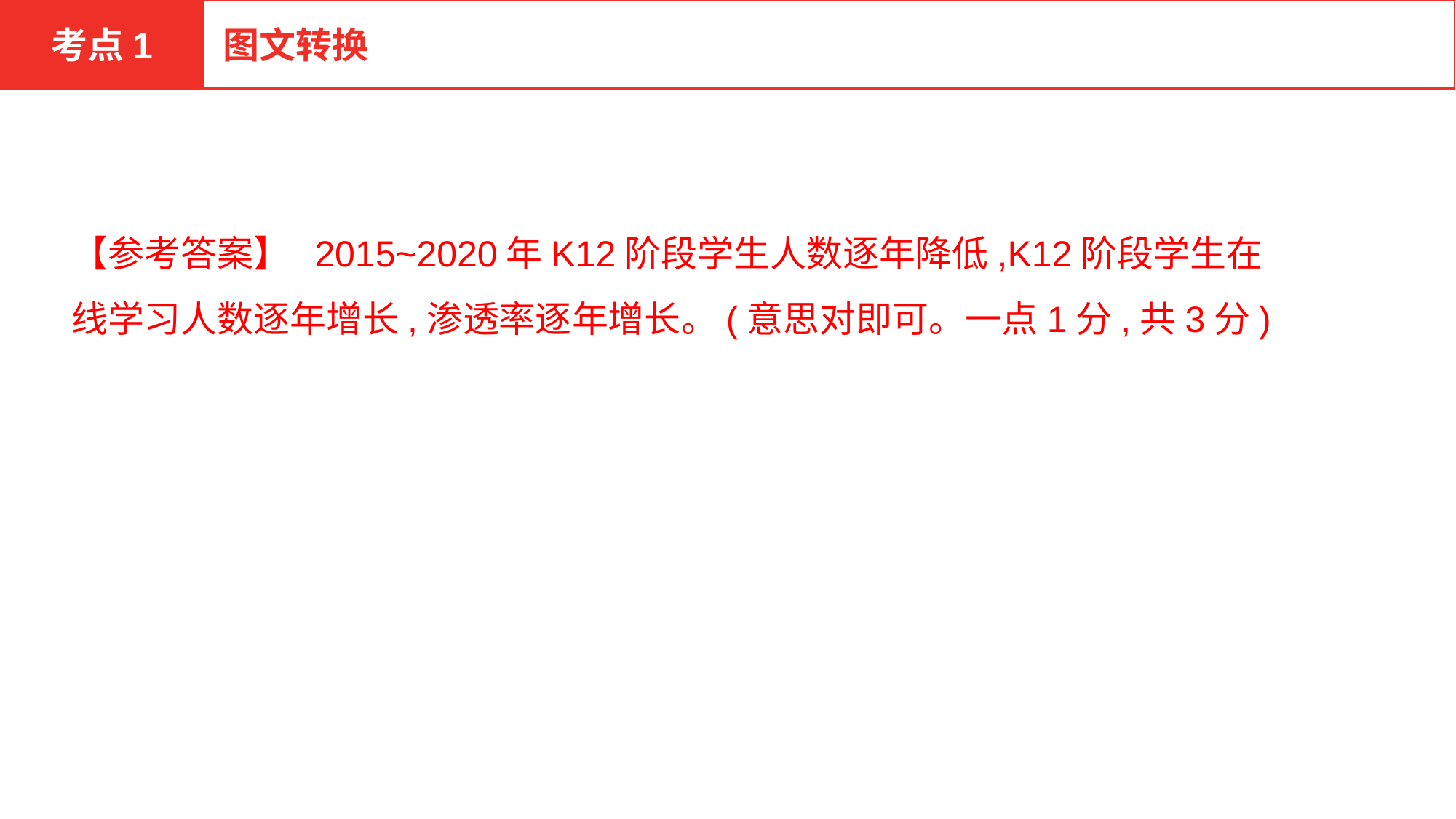

考点1
图文转换
【参考答案】  2015~2020年K12阶段学生人数逐年降低,K12阶段学生在线学习人数逐年增长,渗透率逐年增长。(意思对即可。一点1分,共3分)